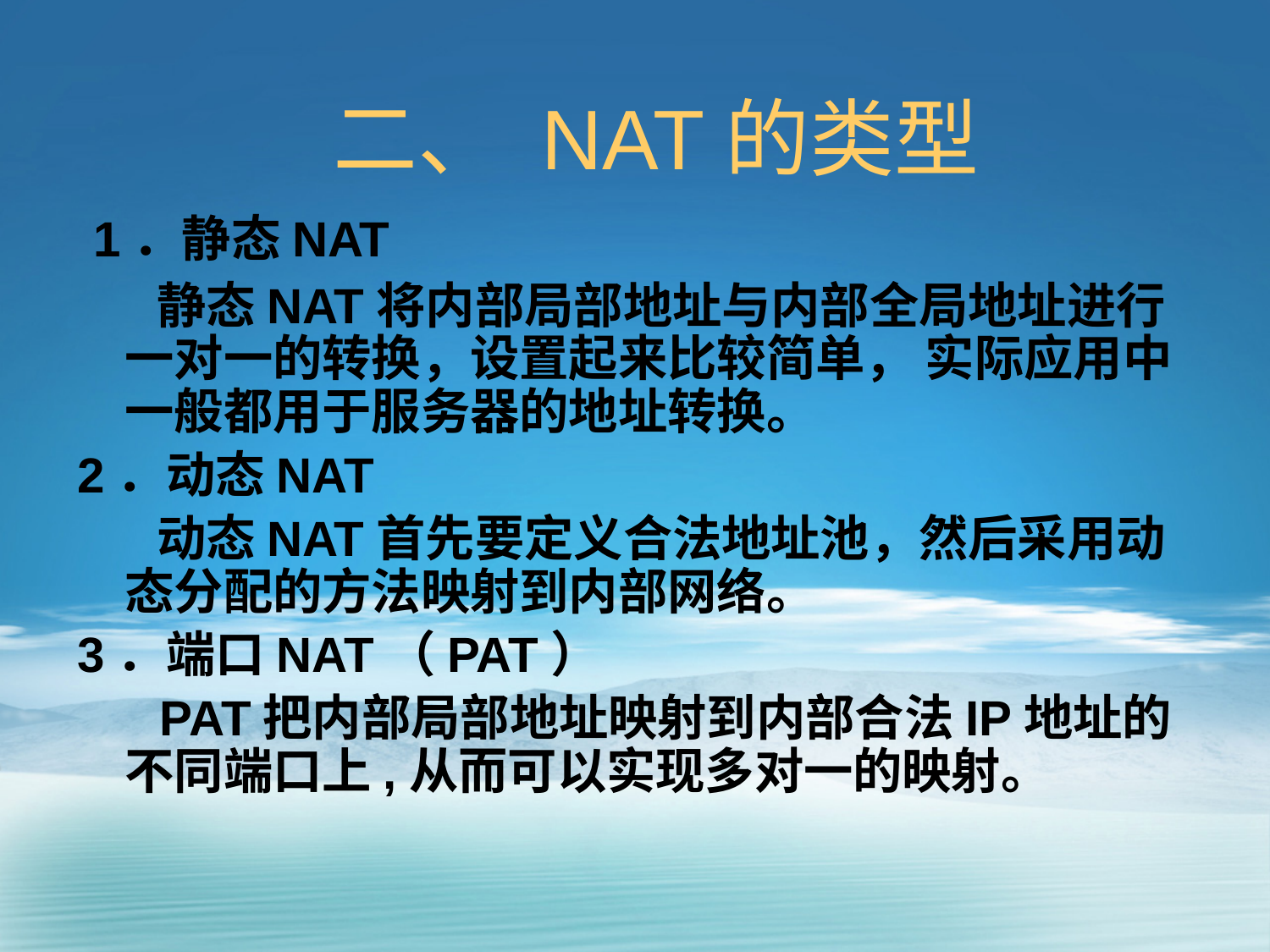

# 二、 NAT的类型
 1．静态NAT
      静态NAT将内部局部地址与内部全局地址进行一对一的转换，设置起来比较简单， 实际应用中一般都用于服务器的地址转换。
2．动态NAT
      动态NAT首先要定义合法地址池，然后采用动态分配的方法映射到内部网络。
3．端口NAT（PAT）
      PAT把内部局部地址映射到内部合法IP地址的不同端口上,从而可以实现多对一的映射。